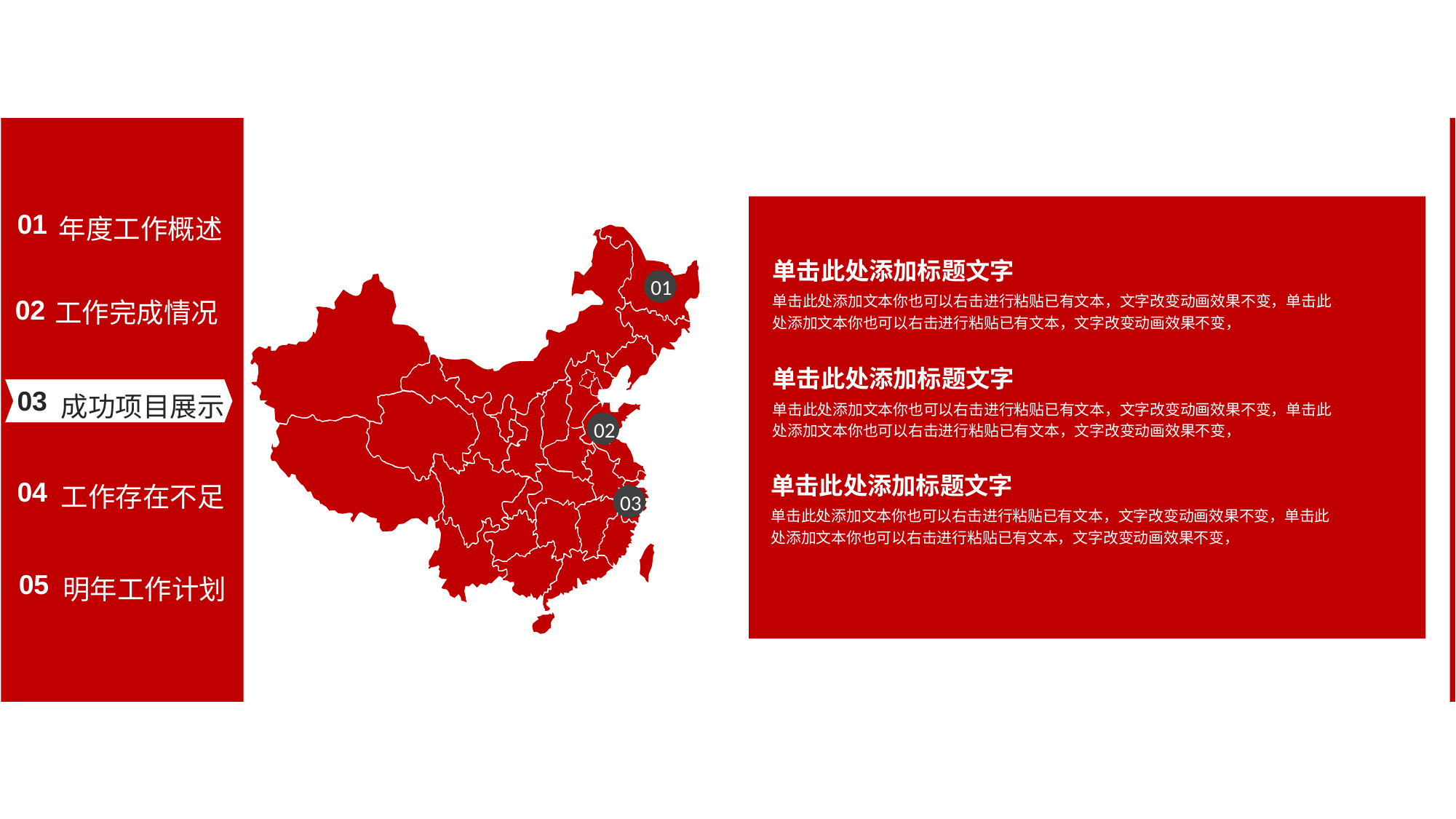

年度工作概述

01

单击此处添加标题文字
01

工作完成情况
单击此处添加文本你也可以右击进行粘贴已有文本，文字改变动画效果不变，单击此处添加文本你也可以右击进行粘贴已有文本，文字改变动画效果不变，

02
单击此处添加标题文字
成功项目展示
03

单击此处添加文本你也可以右击进行粘贴已有文本，文字改变动画效果不变，单击此处添加文本你也可以右击进行粘贴已有文本，文字改变动画效果不变，

02

工作存在不足
单击此处添加标题文字
04
03

单击此处添加文本你也可以右击进行粘贴已有文本，文字改变动画效果不变，单击此处添加文本你也可以右击进行粘贴已有文本，文字改变动画效果不变，

明年工作计划
05